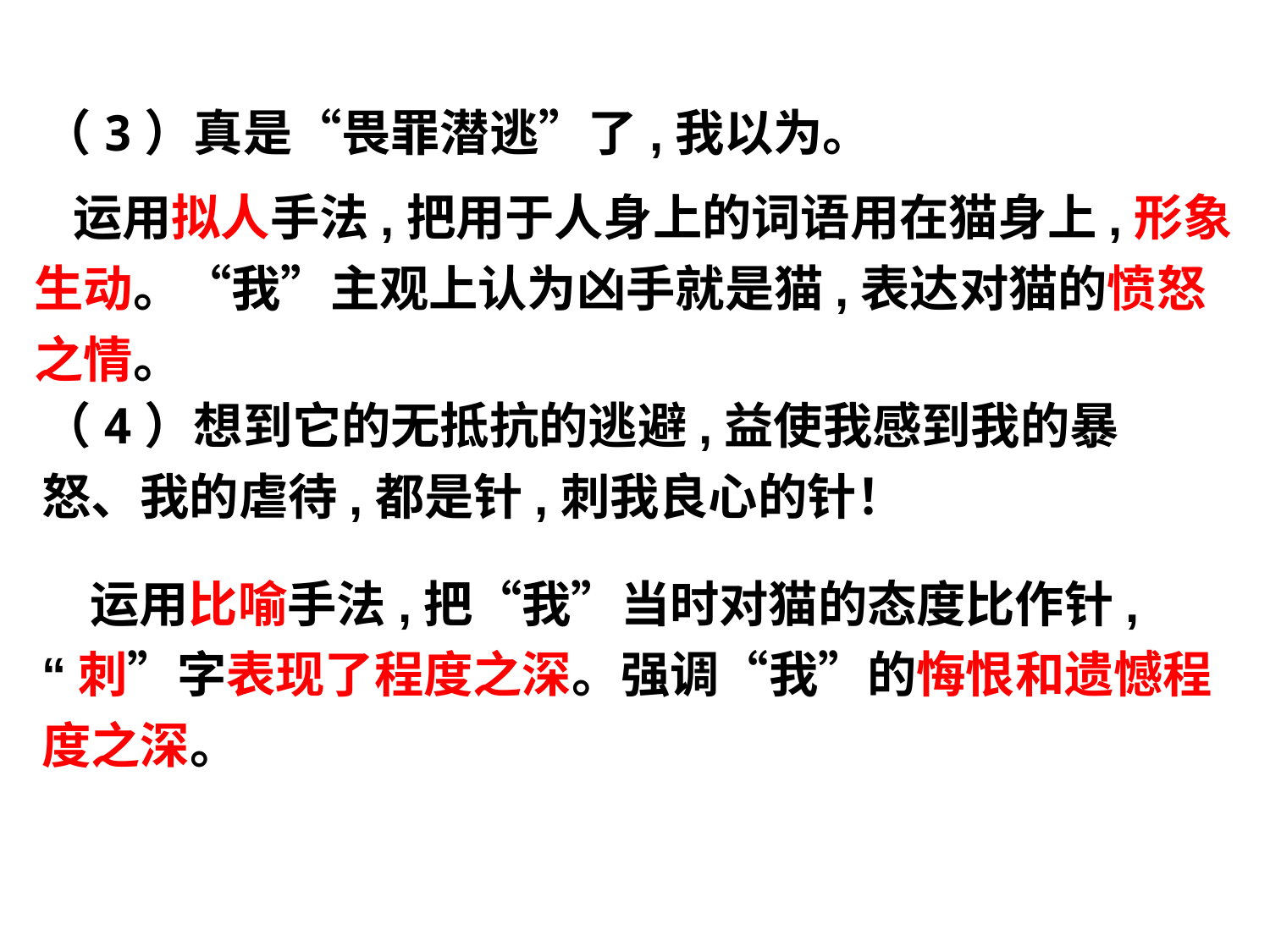

（3）真是“畏罪潜逃”了,我以为。
   运用拟人手法,把用于人身上的词语用在猫身上,形象生动。“我”主观上认为凶手就是猫,表达对猫的愤怒之情。
（4）想到它的无抵抗的逃避,益使我感到我的暴怒、我的虐待,都是针,刺我良心的针！
    运用比喻手法,把“我”当时对猫的态度比作针,“刺”字表现了程度之深。强调“我”的悔恨和遗憾程度之深。